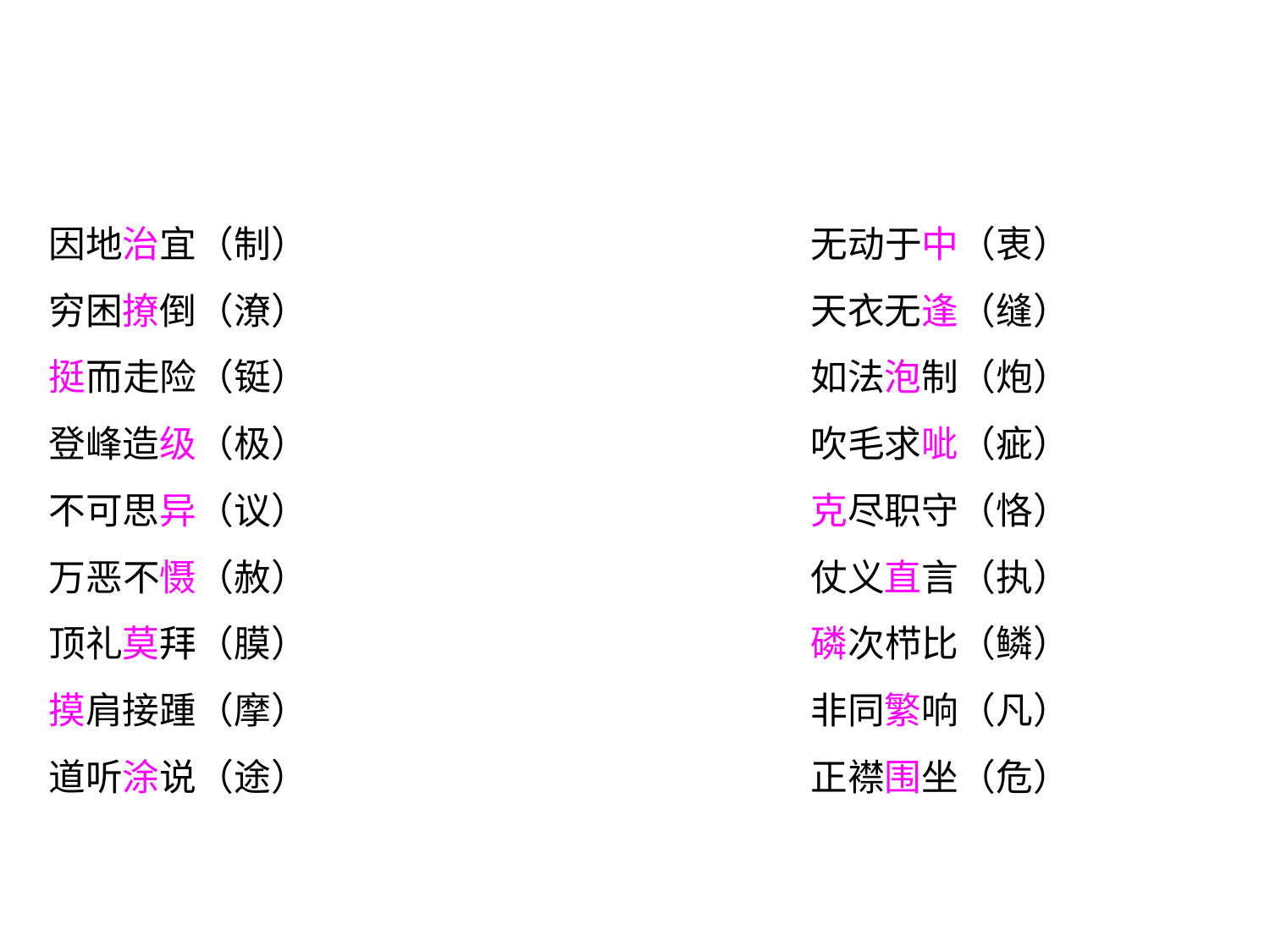

因地治宜（制）				无动于中（衷）
穷困撩倒（潦）				天衣无逢（缝）
挺而走险（铤）				如法泡制（炮）
登峰造级（极）				吹毛求呲（疵）
不可思异（议）				克尽职守（恪）
万恶不慑（赦）				仗义直言（执）
顶礼莫拜（膜）				磷次栉比（鳞）
摸肩接踵（摩）				非同繁响（凡）
道听涂说（途）				正襟围坐（危）